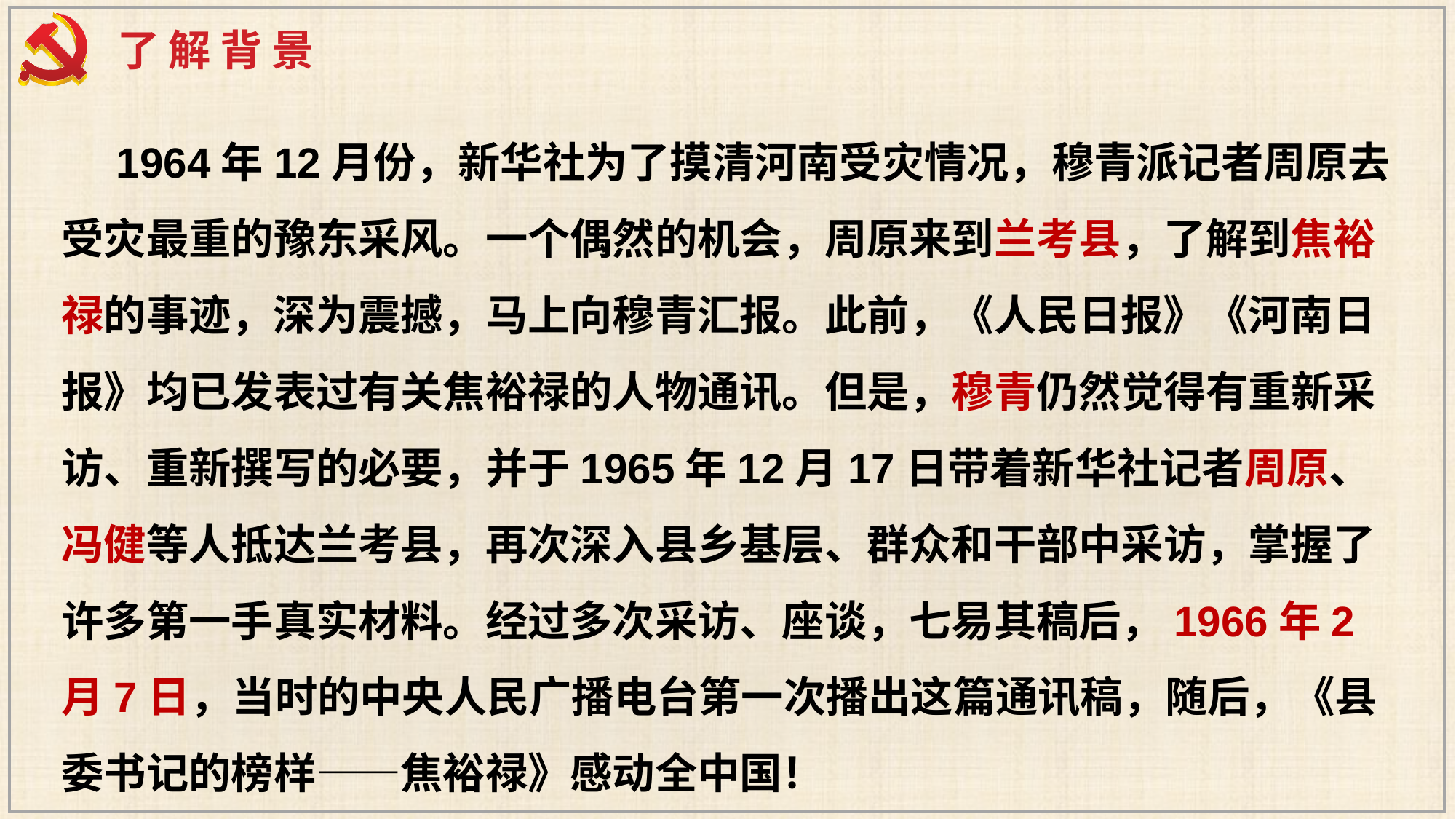

了解背景
1964年12月份，新华社为了摸清河南受灾情况，穆青派记者周原去受灾最重的豫东采风。一个偶然的机会，周原来到兰考县，了解到焦裕禄的事迹，深为震撼，马上向穆青汇报。此前，《人民日报》《河南日报》均已发表过有关焦裕禄的人物通讯。但是，穆青仍然觉得有重新采访、重新撰写的必要，并于1965年12月17日带着新华社记者周原、冯健等人抵达兰考县，再次深入县乡基层、群众和干部中采访，掌握了许多第一手真实材料。经过多次采访、座谈，七易其稿后，1966年2月7日，当时的中央人民广播电台第一次播出这篇通讯稿，随后，《县委书记的榜样——焦裕禄》感动全中国！